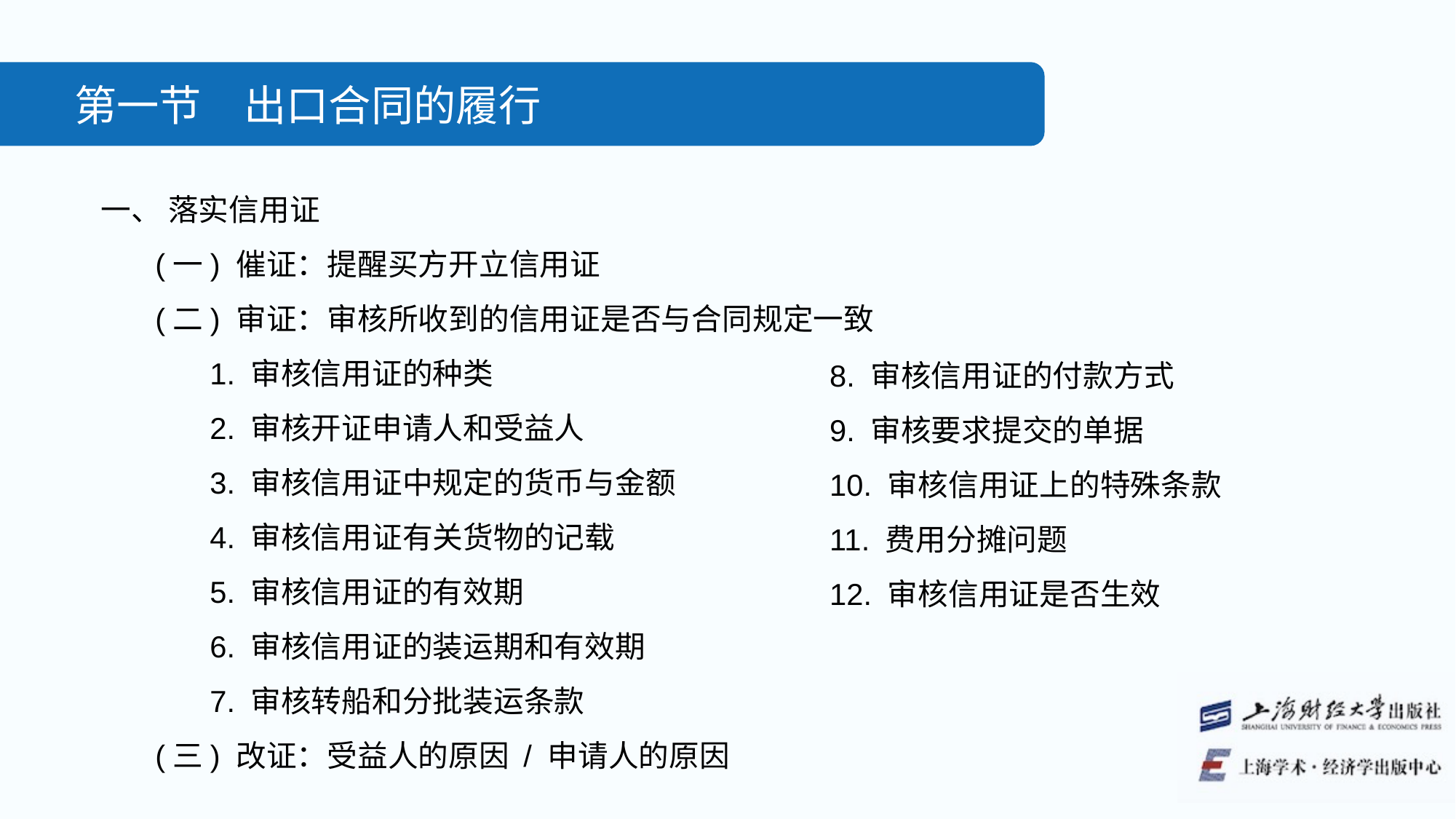

第一节　出口合同的履行
一、 落实信用证
(一) 催证：提醒买方开立信用证
(二) 审证：审核所收到的信用证是否与合同规定一致
1. 审核信用证的种类
2. 审核开证申请人和受益人
3. 审核信用证中规定的货币与金额
4. 审核信用证有关货物的记载
5. 审核信用证的有效期
6. 审核信用证的装运期和有效期
7. 审核转船和分批装运条款
(三) 改证：受益人的原因 / 申请人的原因
8. 审核信用证的付款方式
9. 审核要求提交的单据
10. 审核信用证上的特殊条款
11. 费用分摊问题
12. 审核信用证是否生效